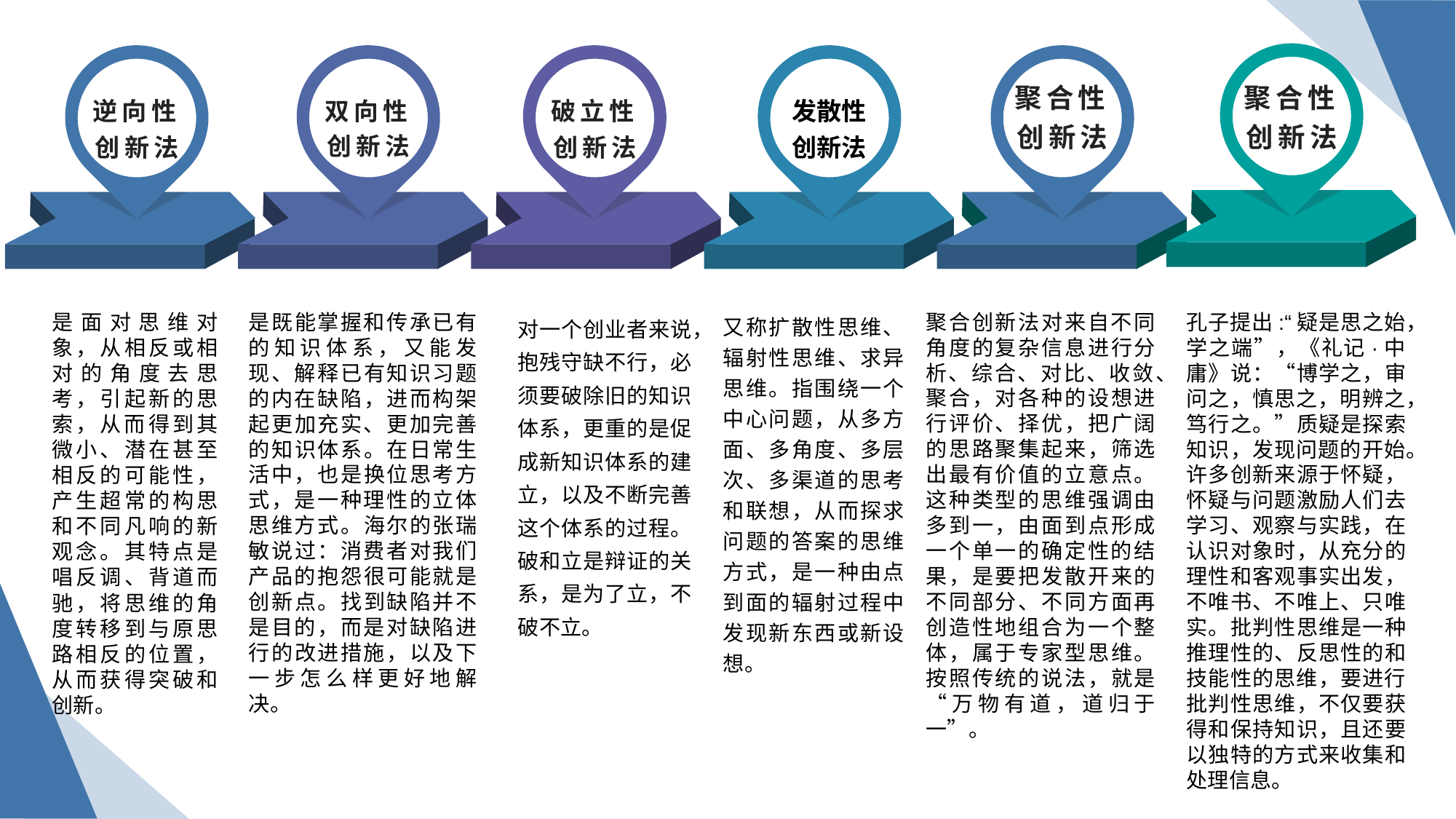

聚合性创新法
聚合性创新法
逆向性创新法
双向性创新法
破立性创新法
发散性创新法

对一个创业者来说，抱残守缺不行，必须要破除旧的知识体系，更重的是促成新知识体系的建立，以及不断完善这个体系的过程。破和立是辩证的关系，是为了立，不破不立。
聚合创新法对来自不同角度的复杂信息进行分析、综合、对比、收敛、聚合，对各种的设想进行评价、择优，把广阔的思路聚集起来，筛选出最有价值的立意点。这种类型的思维强调由多到一，由面到点形成一个单一的确定性的结果，是要把发散开来的不同部分、不同方面再创造性地组合为一个整体，属于专家型思维。按照传统的说法，就是“万物有道，道归于一”。
是面对思维对象，从相反或相对的角度去思考，引起新的思索，从而得到其微小、潜在甚至相反的可能性，产生超常的构思和不同凡响的新观念。其特点是唱反调、背道而驰，将思维的角度转移到与原思路相反的位置，从而获得突破和创新。

是既能掌握和传承已有的知识体系，又能发现、解释已有知识习题的内在缺陷，进而构架起更加充实、更加完善的知识体系。在日常生活中，也是换位思考方式，是一种理性的立体思维方式。海尔的张瑞敏说过：消费者对我们产品的抱怨很可能就是创新点。找到缺陷并不是目的，而是对缺陷进行的改进措施，以及下一步怎么样更好地解决。
又称扩散性思维、辐射性思维、求异思维。指围绕一个中心问题，从多方面、多角度、多层次、多渠道的思考和联想，从而探求问题的答案的思维方式，是一种由点到面的辐射过程中发现新东西或新设想。

孔子提出:“疑是思之始，学之端”，《礼记·中庸》说：“博学之，审问之，慎思之，明辨之，笃行之。”质疑是探索知识，发现问题的开始。许多创新来源于怀疑，怀疑与问题激励人们去学习、观察与实践，在认识对象时，从充分的理性和客观事实出发，不唯书、不唯上、只唯实。批判性思维是一种推理性的、反思性的和技能性的思维，要进行批判性思维，不仅要获得和保持知识，且还要以独特的方式来收集和处理信息。